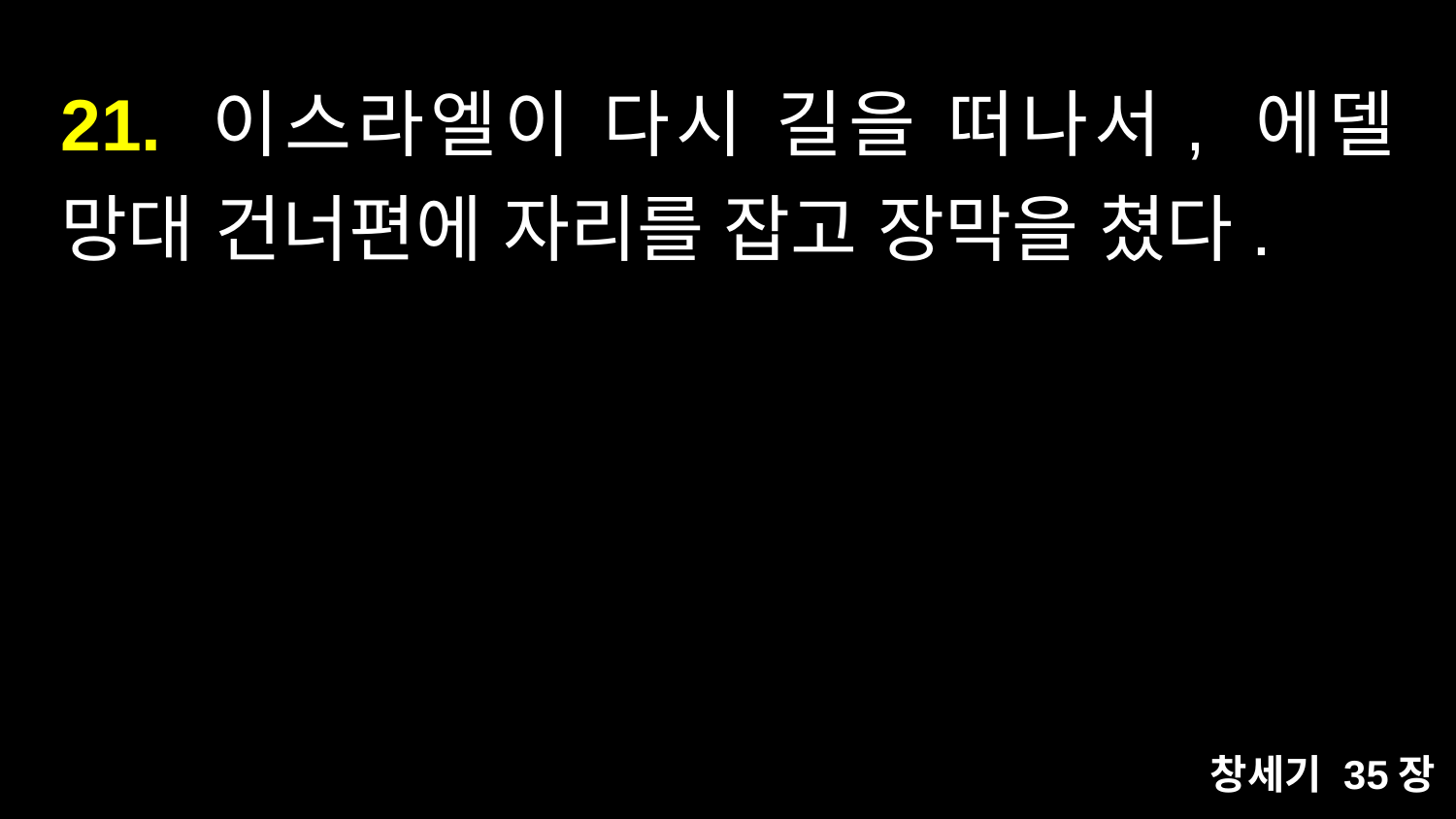

# 21. 이스라엘이 다시 길을 떠나서, 에델 망대 건너편에 자리를 잡고 장막을 쳤다.
창세기 35장